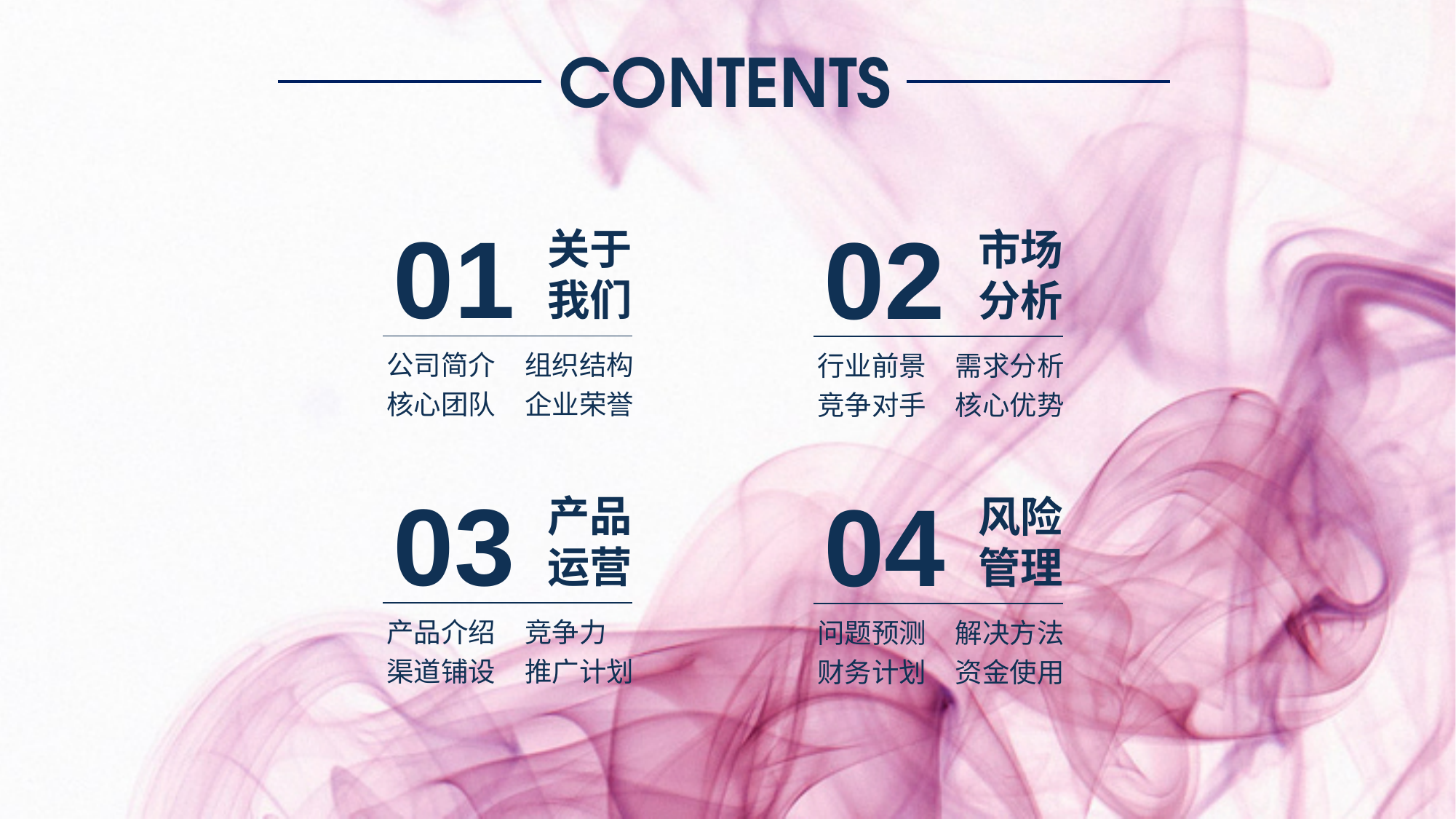

CONTENTS
01
关于
我们
公司简介
组织结构
核心团队
企业荣誉
02
市场
分析
行业前景
需求分析
竞争对手
核心优势
03
产品
运营
产品介绍
竞争力
渠道铺设
推广计划
04
风险
管理
问题预测
解决方法
财务计划
资金使用